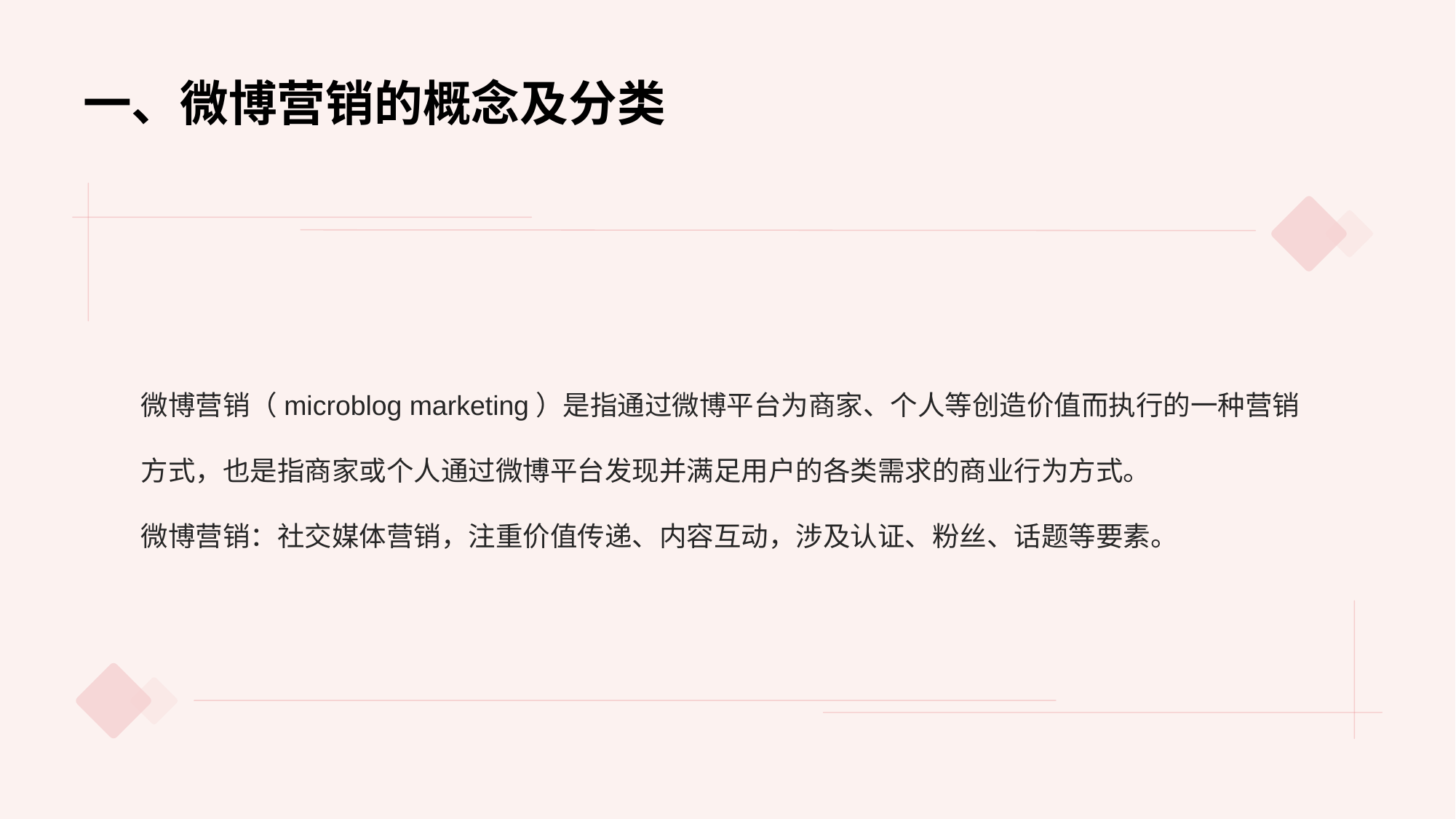

一、微博营销的概念及分类

微博营销（microblog marketing）是指通过微博平台为商家、个人等创造价值而执行的一种营销方式，也是指商家或个人通过微博平台发现并满足用户的各类需求的商业行为方式。
微博营销：社交媒体营销，注重价值传递、内容互动，涉及认证、粉丝、话题等要素。